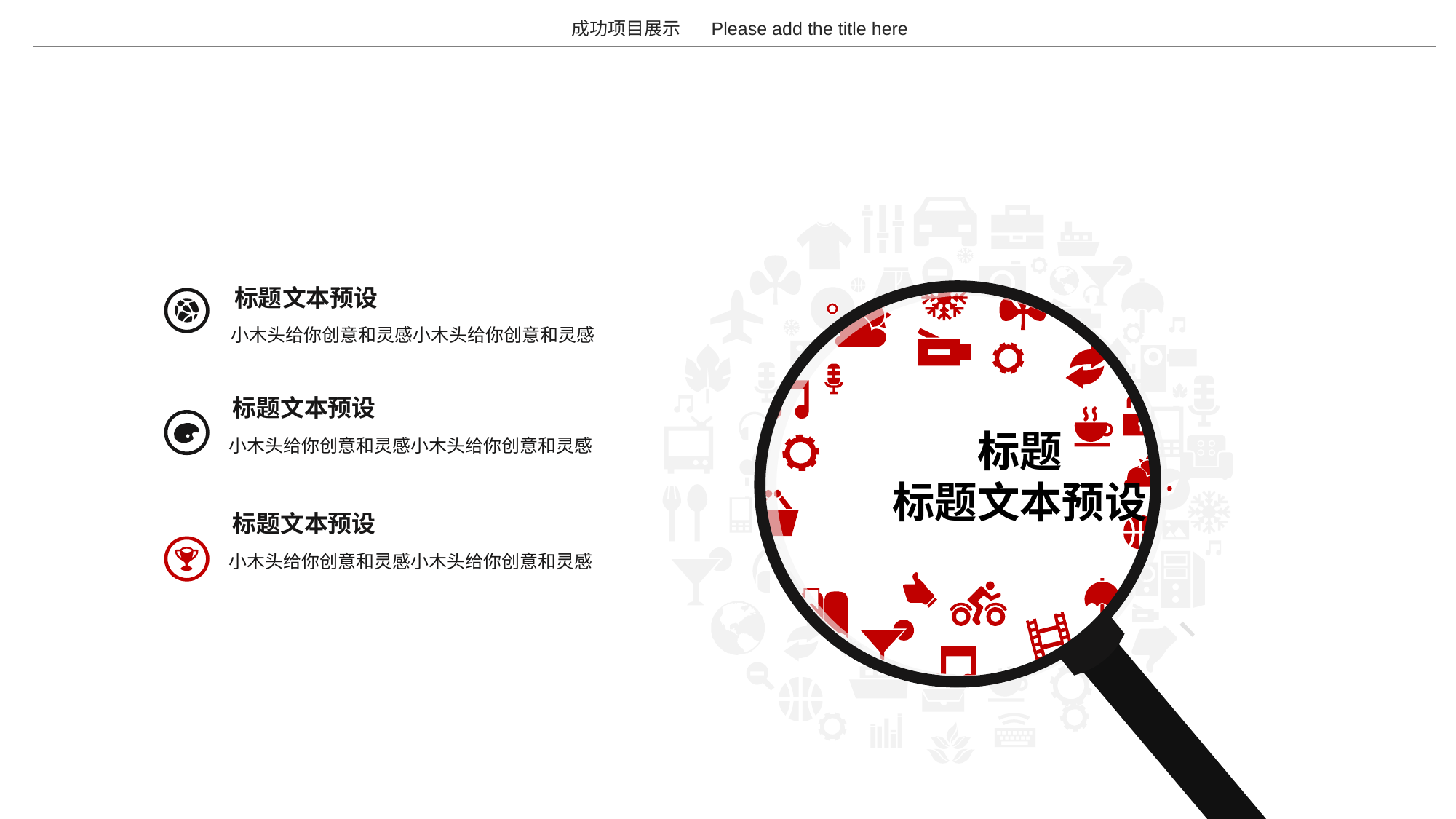

成功项目展示
Please add the title here

标题
标题文本预设

标题文本预设

小木头给你创意和灵感小木头给你创意和灵感
标题文本预设

小木头给你创意和灵感小木头给你创意和灵感
标题文本预设

小木头给你创意和灵感小木头给你创意和灵感